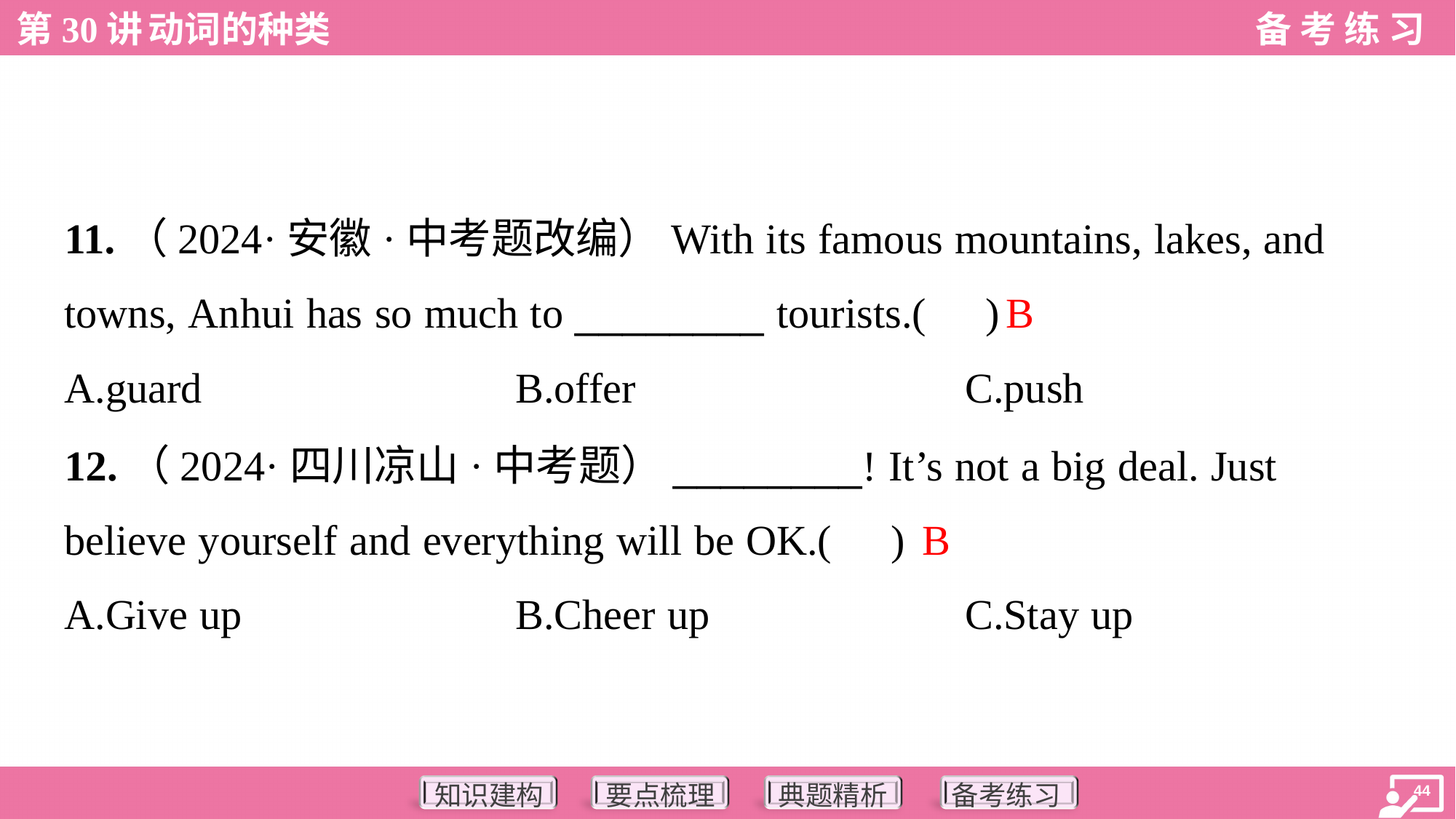

11.（2024·安徽·中考题改编）With its famous mountains, lakes, and
towns, Anhui has so much to ________ tourists.(     )
B
A.guard	B.offer	C.push
12.（2024·四川凉山·中考题）________! It’s not a big deal. Just
believe yourself and everything will be OK.(     )
B
A.Give up	B.Cheer up	C.Stay up